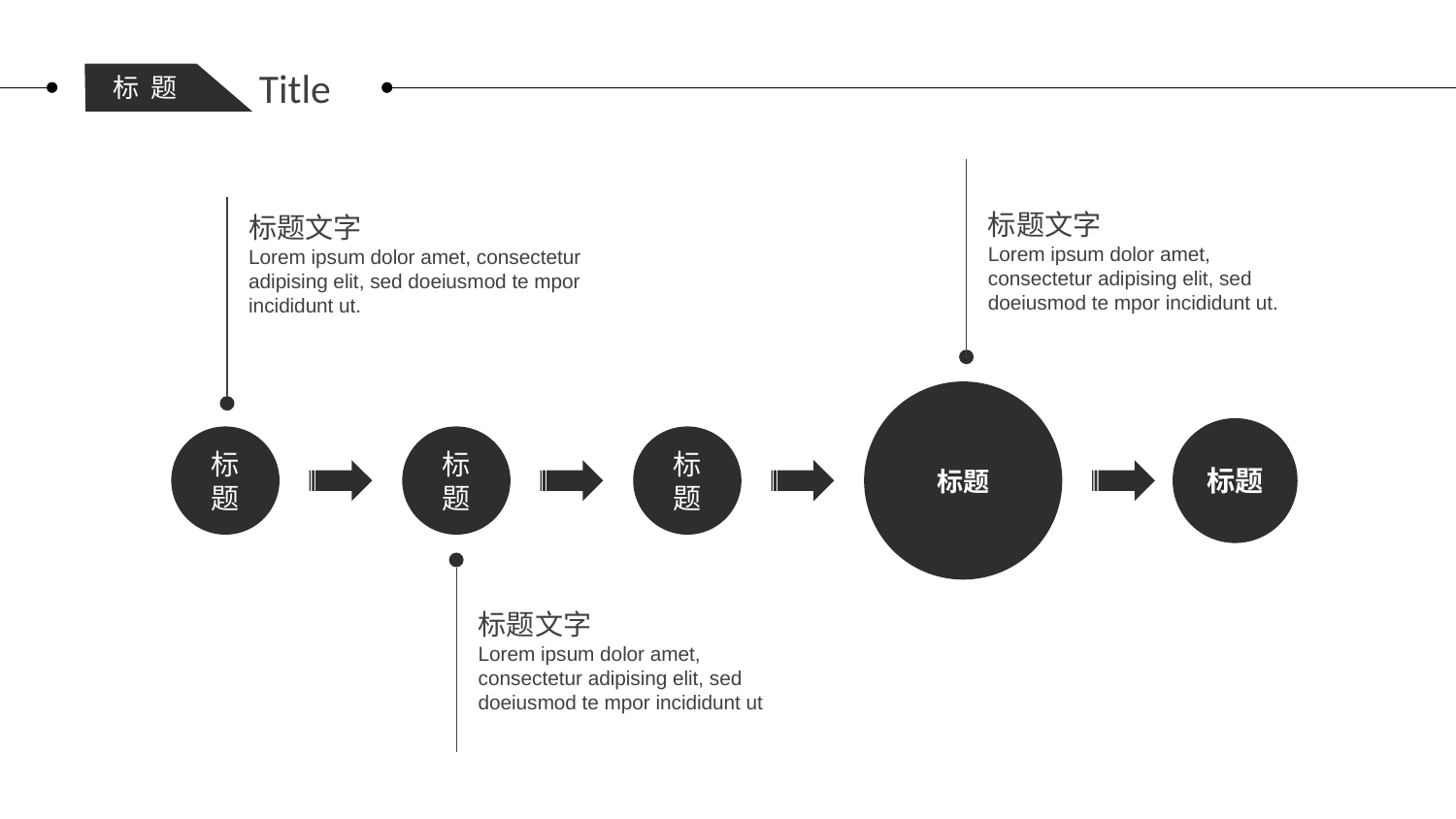

Title

标  题

标题文字
Lorem ipsum dolor amet, consectetur adipising elit, sed doeiusmod te mpor incididunt ut.

标题文字
Lorem ipsum dolor amet, consectetur adipising elit, sed doeiusmod te mpor incididunt ut.

标题
标题
标题
标题
标题

标题文字
Lorem ipsum dolor amet, consectetur adipising elit, sed doeiusmod te mpor incididunt ut